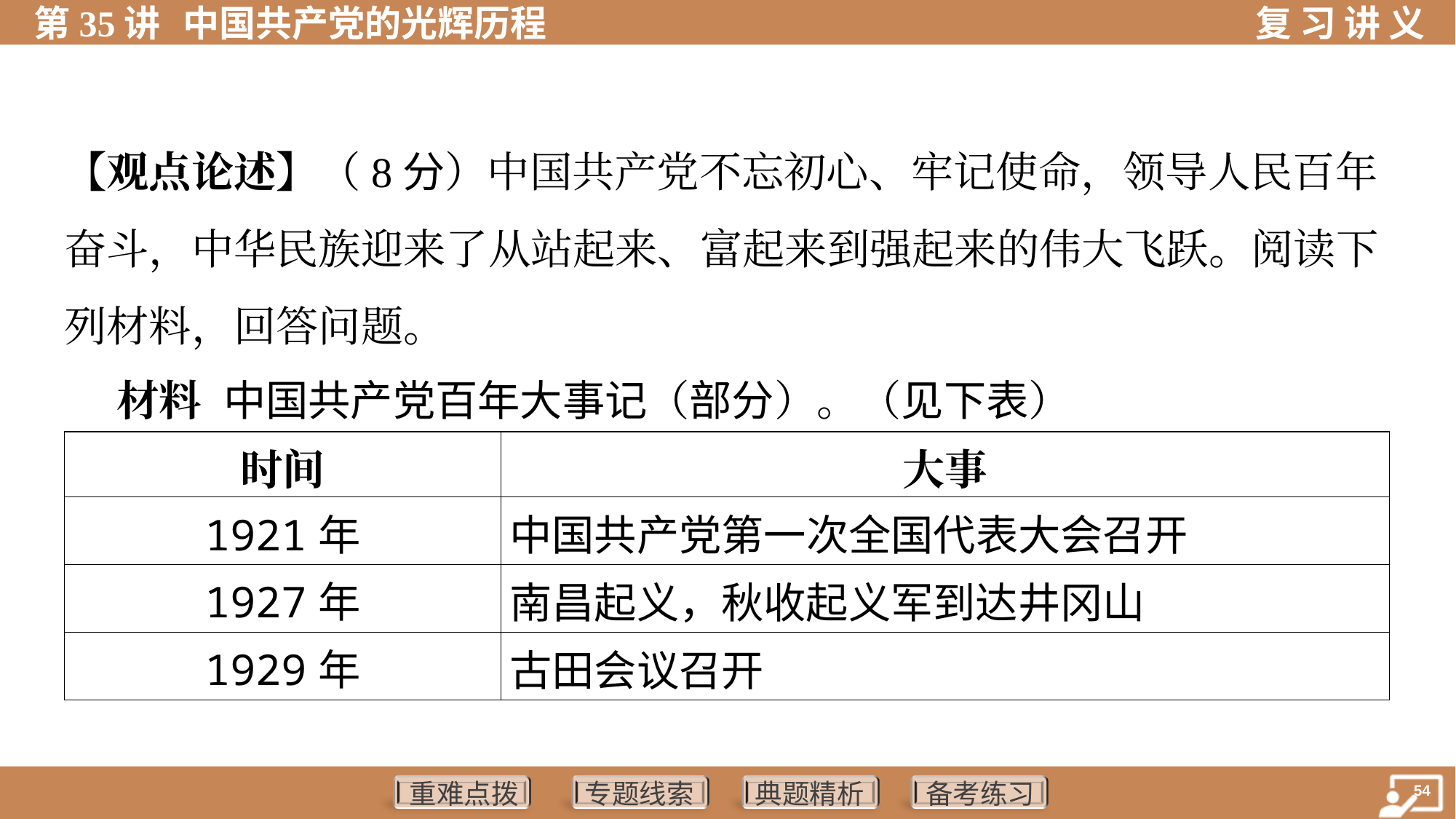

【观点论述】（8分）中国共产党不忘初心、牢记使命，领导人民百年
奋斗，中华民族迎来了从站起来、富起来到强起来的伟大飞跃。阅读下
列材料，回答问题。
    材料  中国共产党百年大事记（部分）。（见下表）
| 时间 | 大事 |
| --- | --- |
| 1921年 | 中国共产党第一次全国代表大会召开 |
| 1927年 | 南昌起义，秋收起义军到达井冈山 |
| 1929年 | 古田会议召开 |